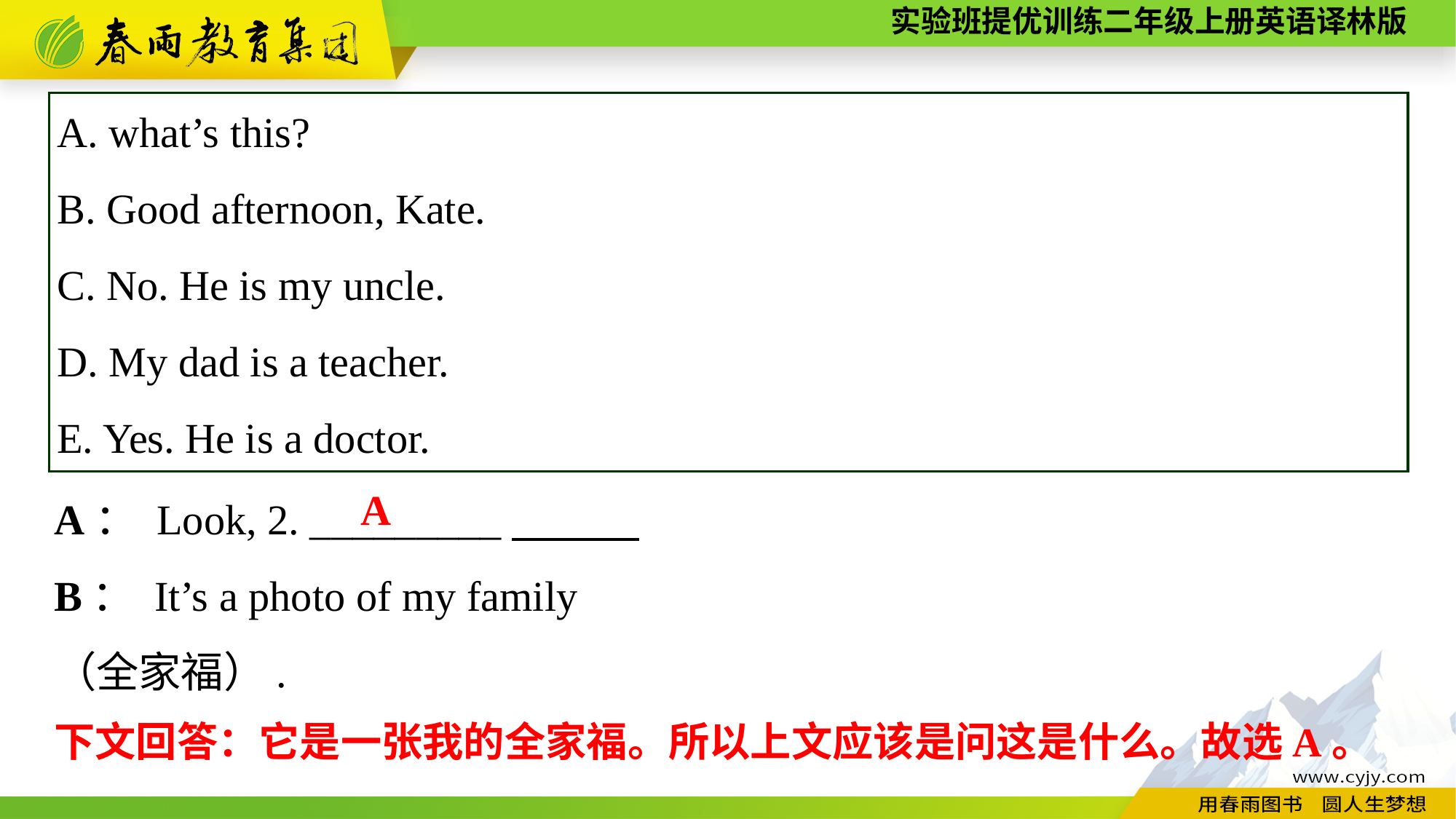

A. what’s this?
B. Good afternoon, Kate.
C. No. He is my uncle.
D. My dad is a teacher.
E. Yes. He is a doctor.

A： Look, 2. _________
B： It’s a photo of my family
（全家福）.
A
下文回答：它是一张我的全家福。所以上文应该是问这是什么。故选A。